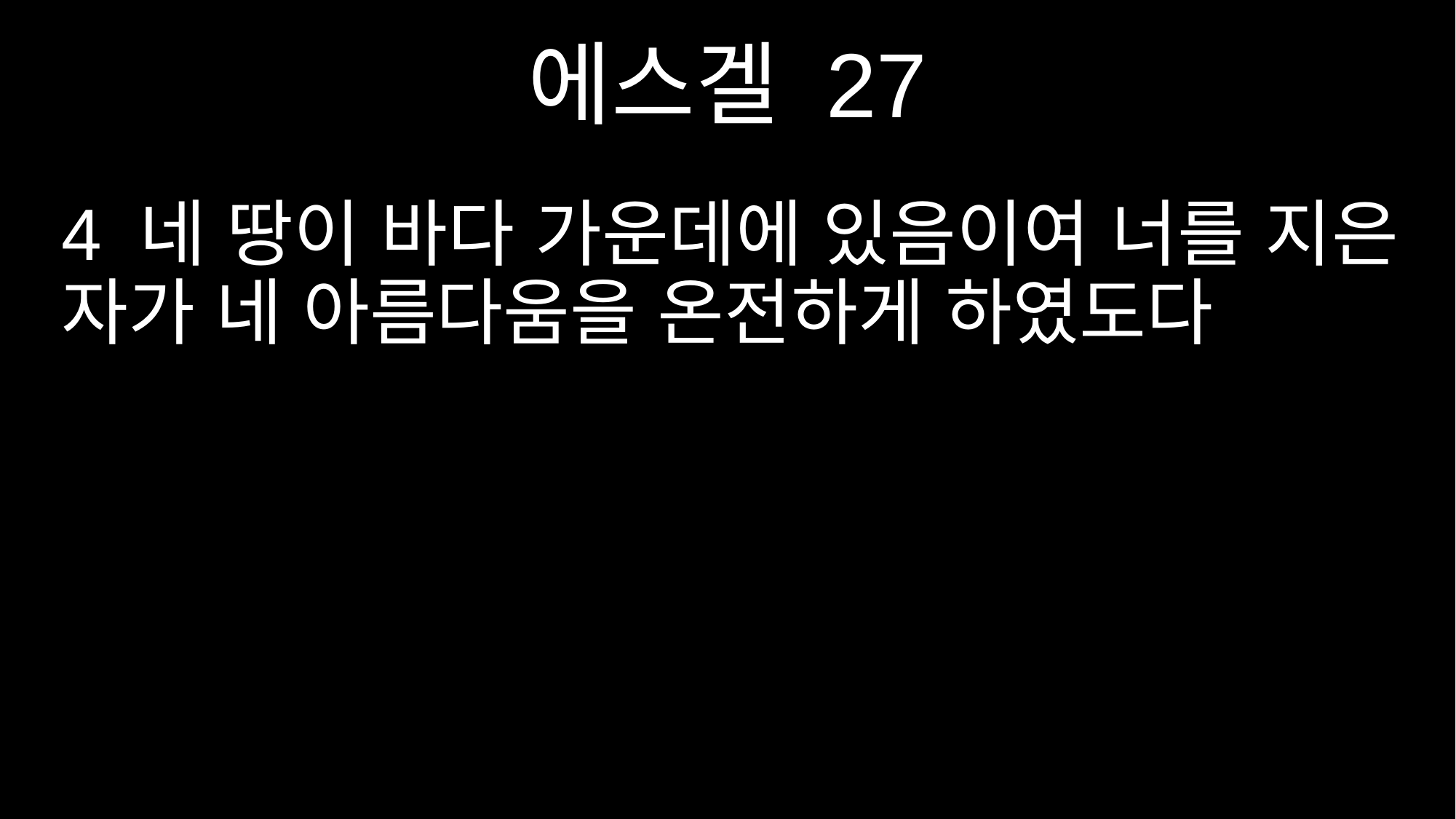

에스겔 27
4 네 땅이 바다 가운데에 있음이여 너를 지은 자가 네 아름다움을 온전하게 하였도다